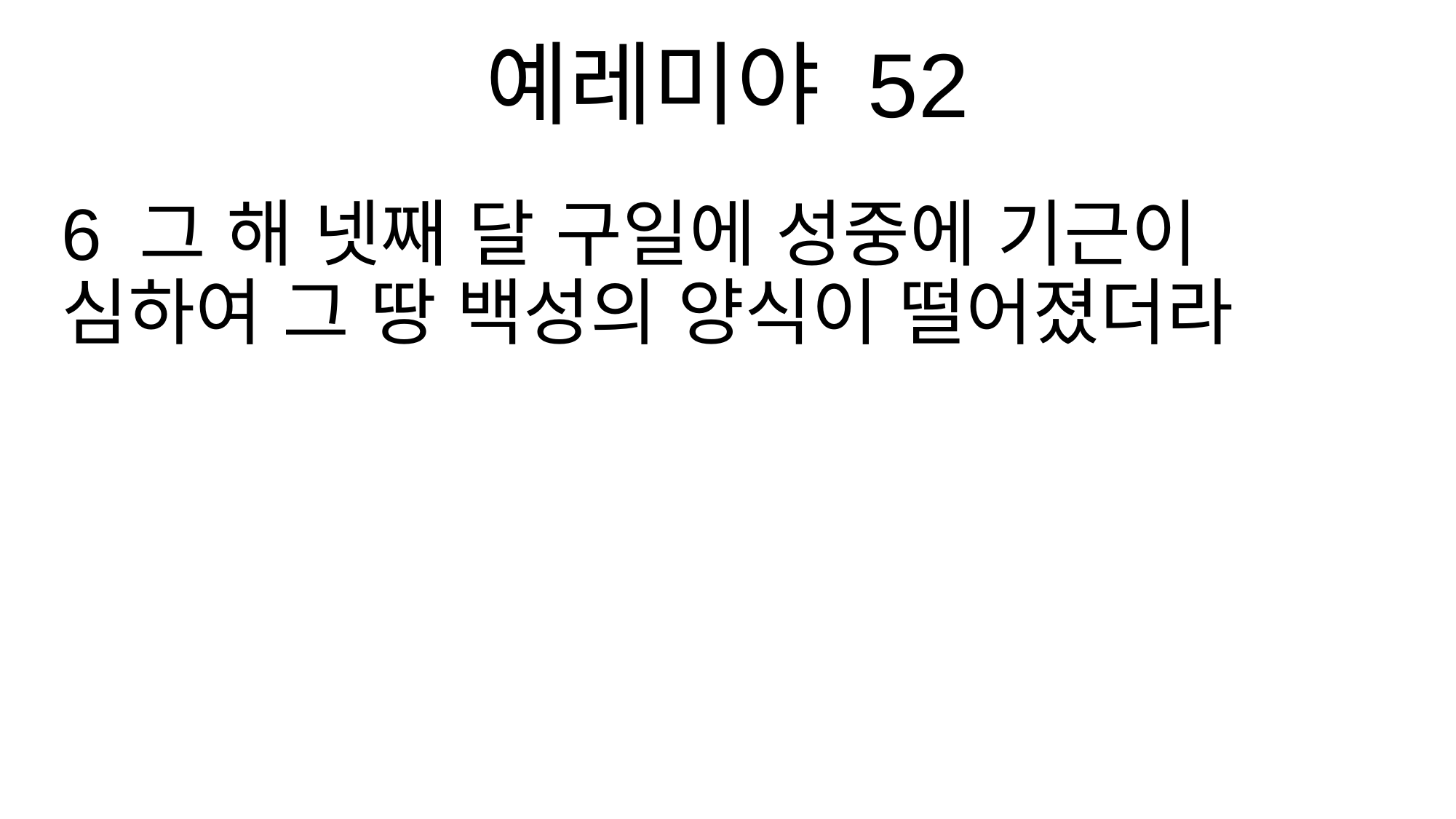

예레미야 52
6 그 해 넷째 달 구일에 성중에 기근이 심하여 그 땅 백성의 양식이 떨어졌더라